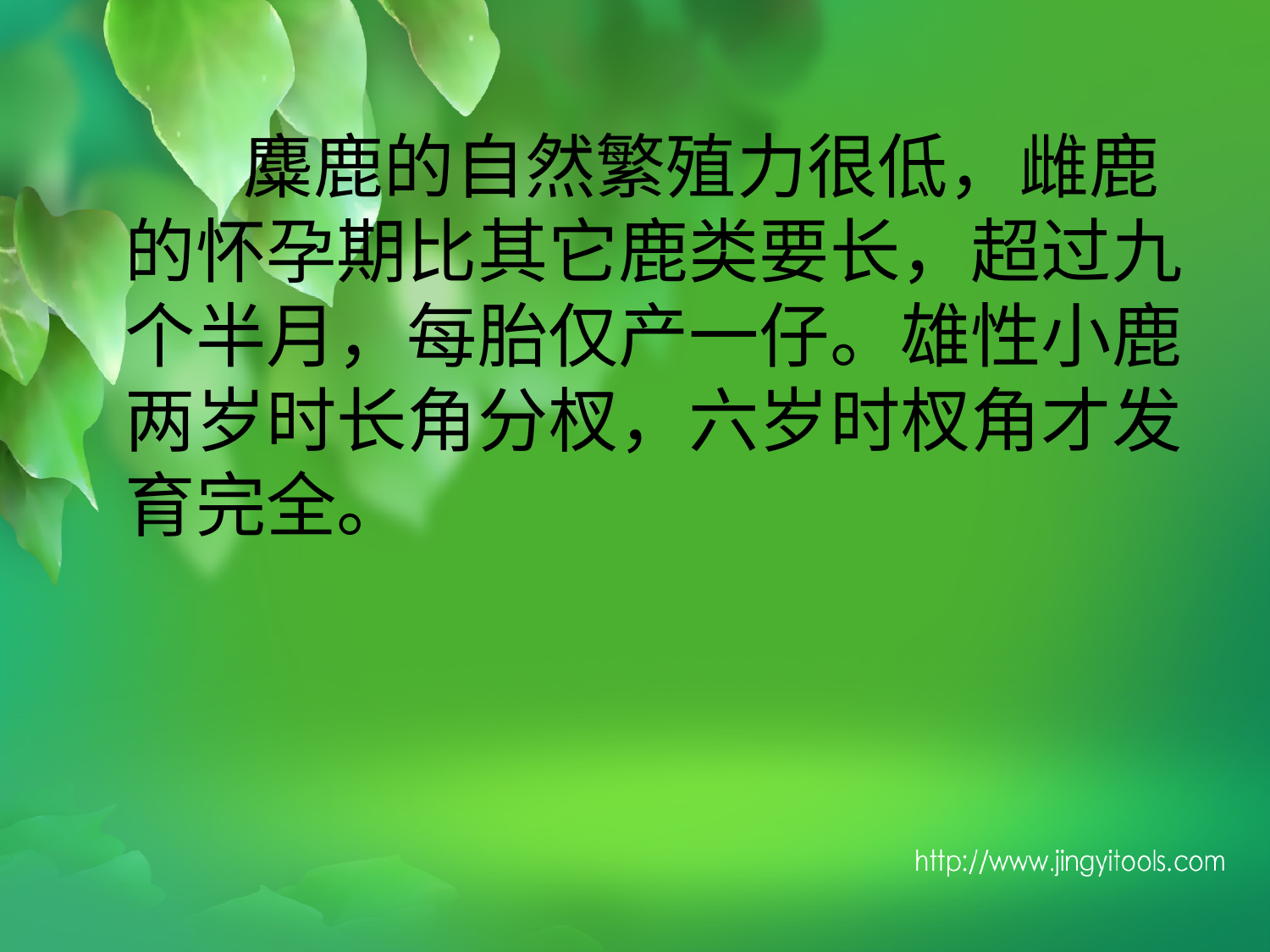

麋鹿的自然繁殖力很低，雌鹿的怀孕期比其它鹿类要长，超过九个半月，每胎仅产一仔。雄性小鹿两岁时长角分杈，六岁时杈角才发育完全。